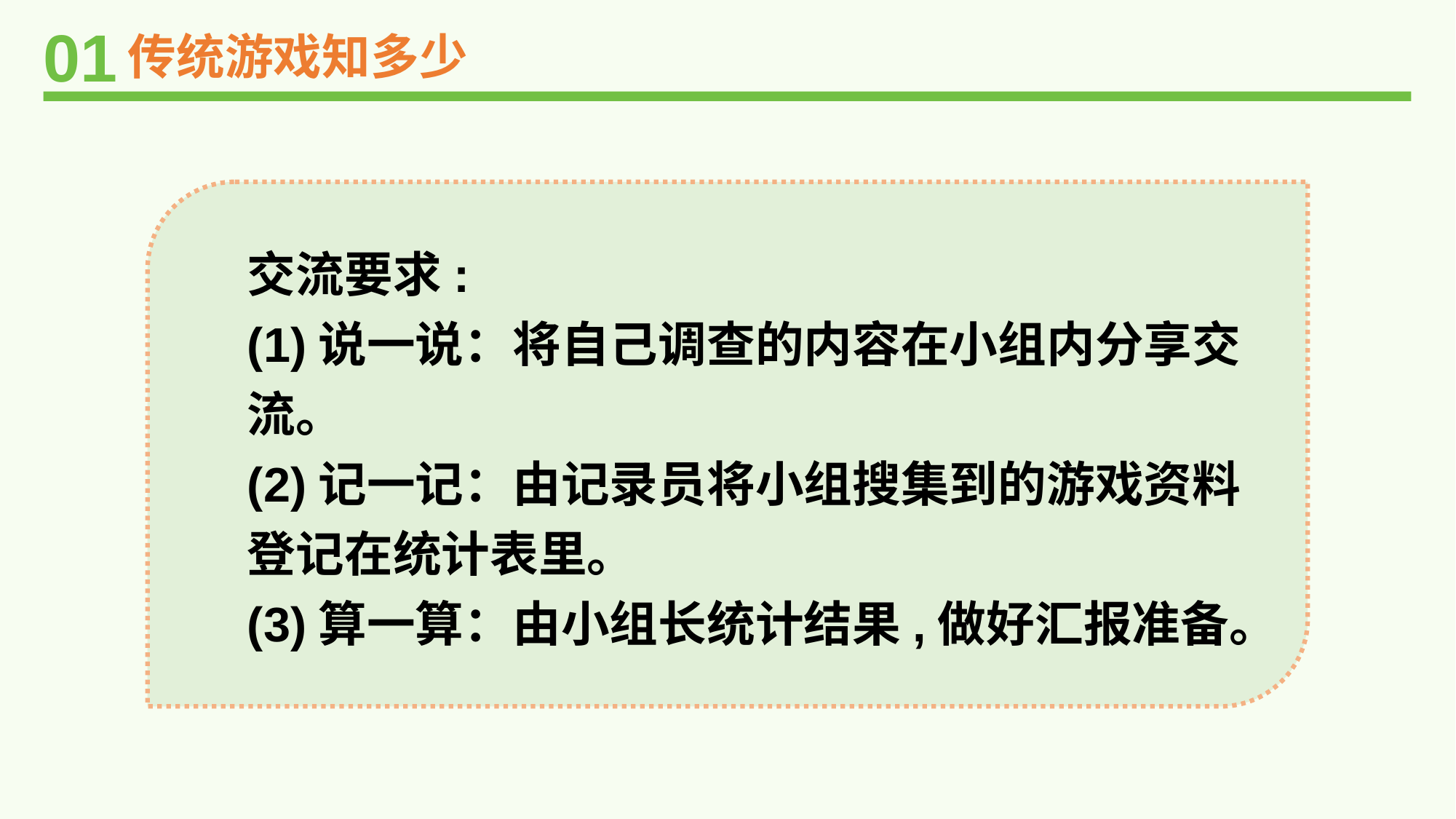

01
传统游戏知多少

交流要求:
(1)说一说：将自己调查的内容在小组内分享交流。
(2)记一记：由记录员将小组搜集到的游戏资料登记在统计表里。
(3)算一算：由小组长统计结果,做好汇报准备。